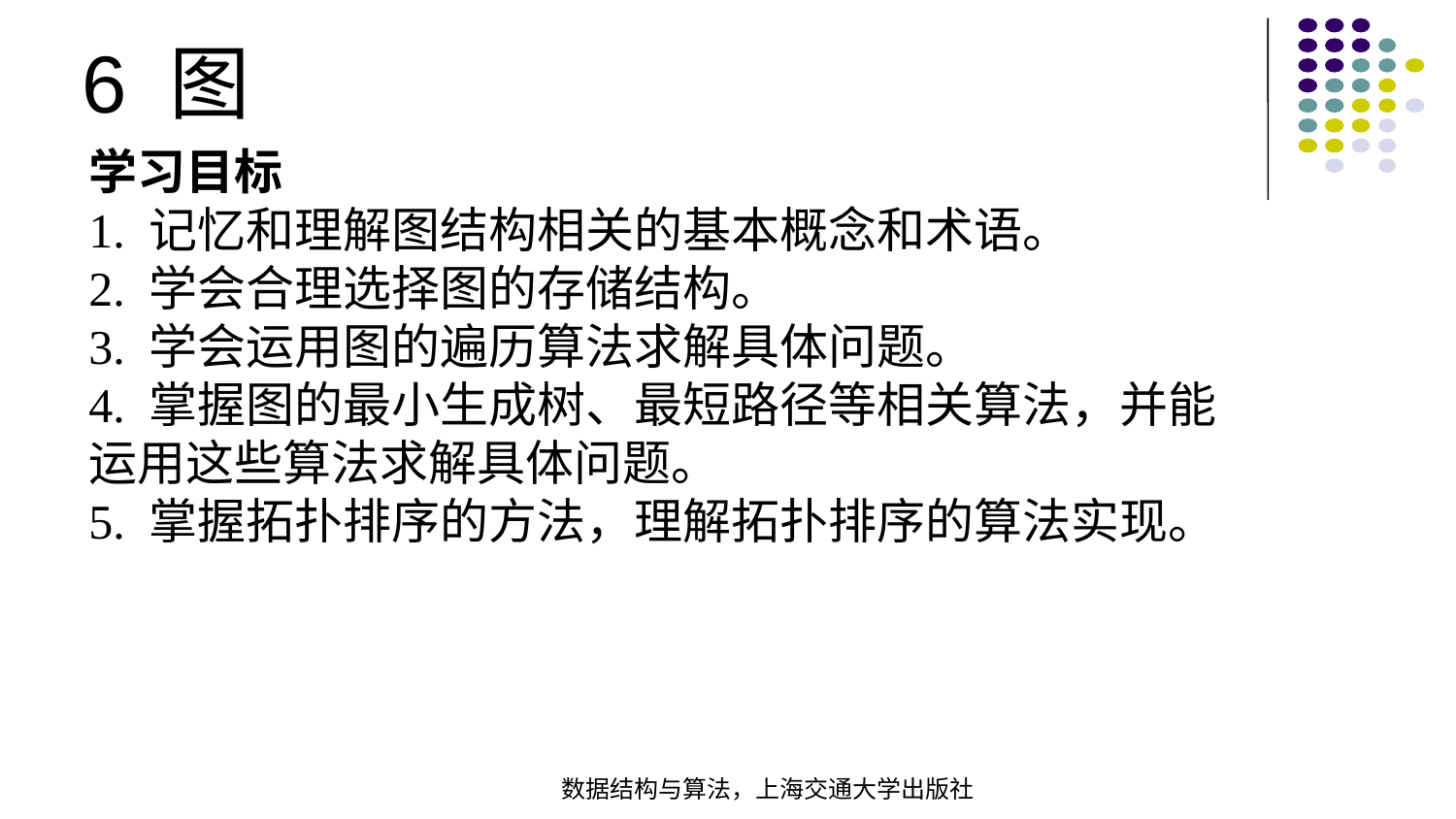

6 图
学习目标
1. 记忆和理解图结构相关的基本概念和术语。
2. 学会合理选择图的存储结构。
3. 学会运用图的遍历算法求解具体问题。
4. 掌握图的最小生成树、最短路径等相关算法，并能运用这些算法求解具体问题。
5. 掌握拓扑排序的方法，理解拓扑排序的算法实现。